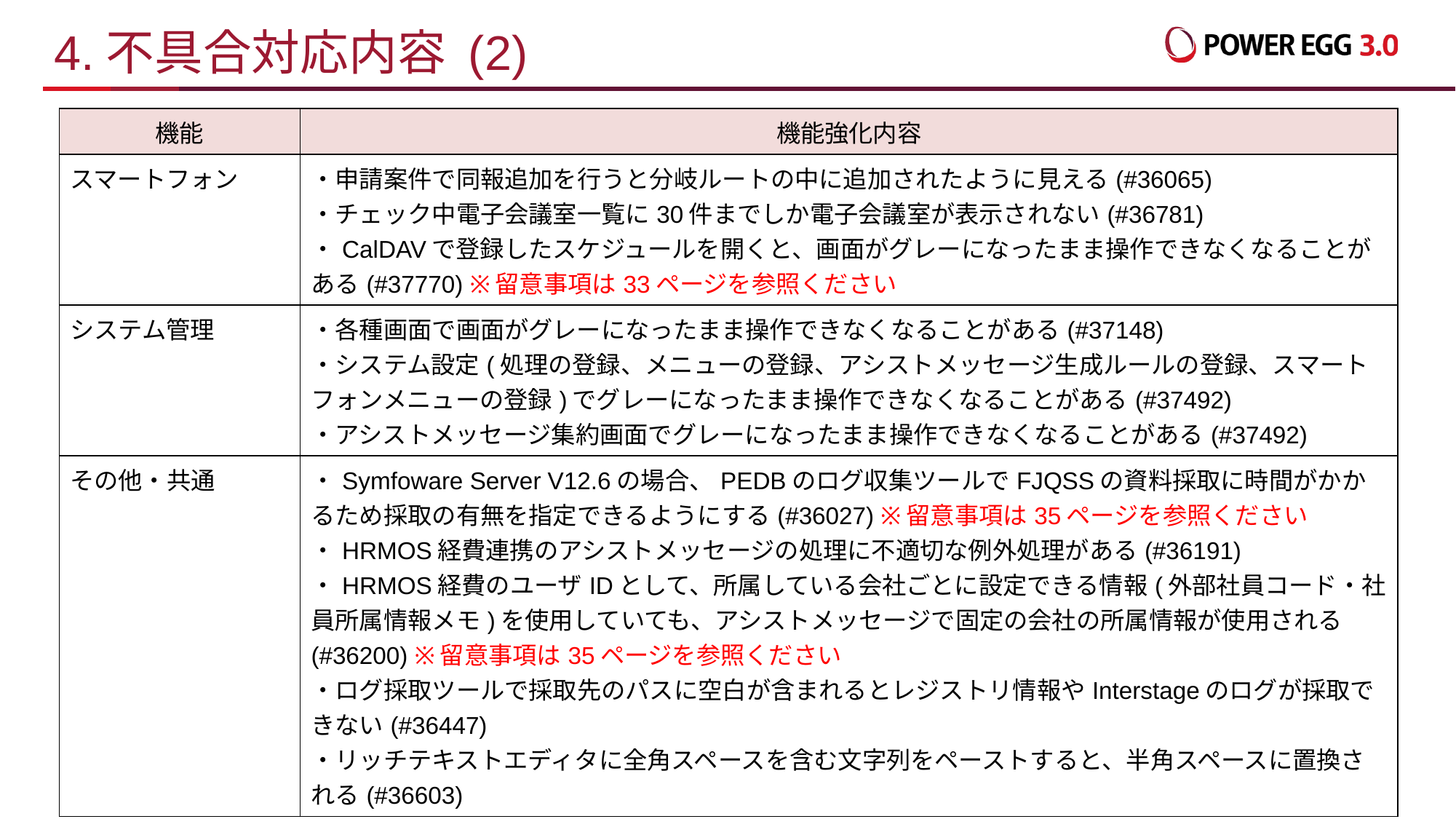

# 4.不具合対応内容 (2)
| 機能 | 機能強化内容 |
| --- | --- |
| スマートフォン | ・申請案件で同報追加を行うと分岐ルートの中に追加されたように見える(#36065) ・チェック中電子会議室一覧に30件までしか電子会議室が表示されない(#36781) ・CalDAVで登録したスケジュールを開くと、画面がグレーになったまま操作できなくなることがある(#37770) ※留意事項は33ページを参照ください |
| システム管理 | ・各種画面で画面がグレーになったまま操作できなくなることがある(#37148) ・システム設定(処理の登録、メニューの登録、アシストメッセージ生成ルールの登録、スマートフォンメニューの登録)でグレーになったまま操作できなくなることがある(#37492) ・アシストメッセージ集約画面でグレーになったまま操作できなくなることがある(#37492) |
| その他・共通 | ・Symfoware Server V12.6の場合、PEDBのログ収集ツールでFJQSSの資料採取に時間がかかるため採取の有無を指定できるようにする(#36027) ※留意事項は35ページを参照ください ・HRMOS経費連携のアシストメッセージの処理に不適切な例外処理がある(#36191) ・HRMOS経費のユーザIDとして、所属している会社ごとに設定できる情報(外部社員コード・社員所属情報メモ)を使用していても、アシストメッセージで固定の会社の所属情報が使用される(#36200) ※留意事項は35ページを参照ください ・ログ採取ツールで採取先のパスに空白が含まれるとレジストリ情報やInterstageのログが採取できない(#36447) ・リッチテキストエディタに全角スペースを含む文字列をペーストすると、半角スペースに置換される(#36603) |
41
All Rights Reserved Copyright© D-CIRCLE,INC.